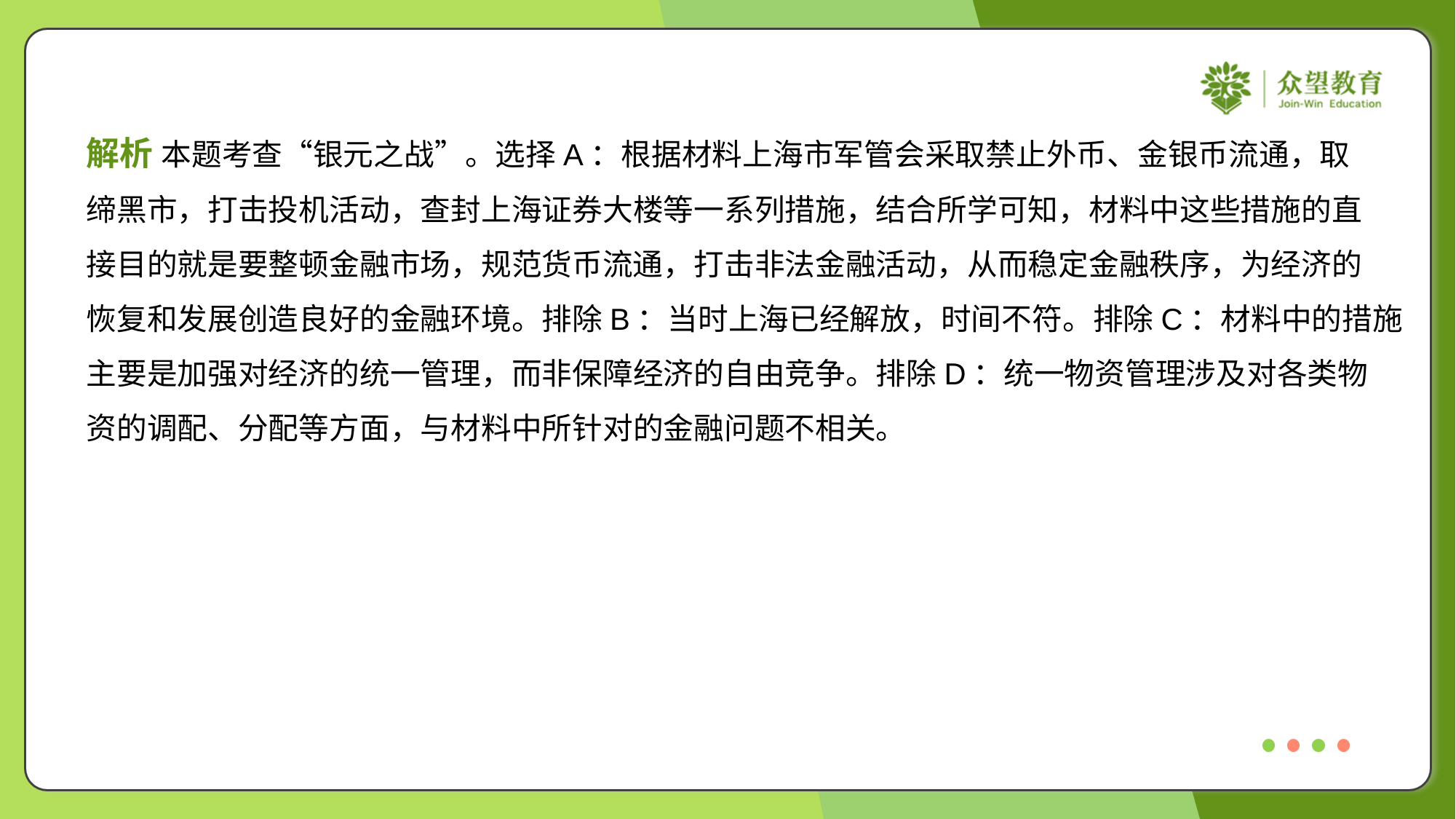

解析 本题考查“银元之战”。选择A：根据材料上海市军管会采取禁止外币、金银币流通，取
缔黑市，打击投机活动，查封上海证券大楼等一系列措施，结合所学可知，材料中这些措施的直
接目的就是要整顿金融市场，规范货币流通，打击非法金融活动，从而稳定金融秩序，为经济的
恢复和发展创造良好的金融环境。排除B：当时上海已经解放，时间不符。排除C：材料中的措施
主要是加强对经济的统一管理，而非保障经济的自由竞争。排除D：统一物资管理涉及对各类物
资的调配、分配等方面，与材料中所针对的金融问题不相关。